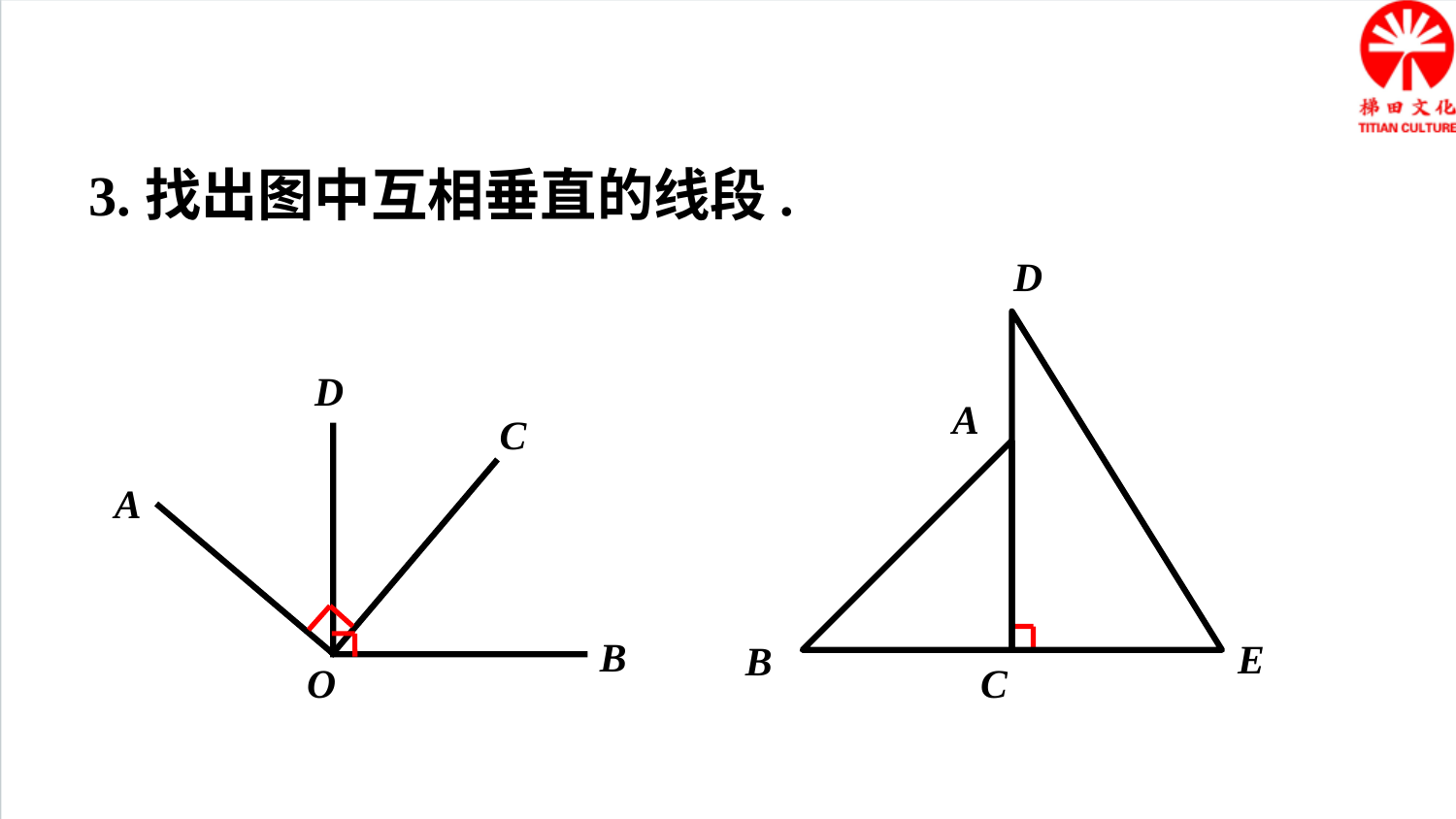

3.找出图中互相垂直的线段.
D

D

A
C

A

B
E

B

O
C